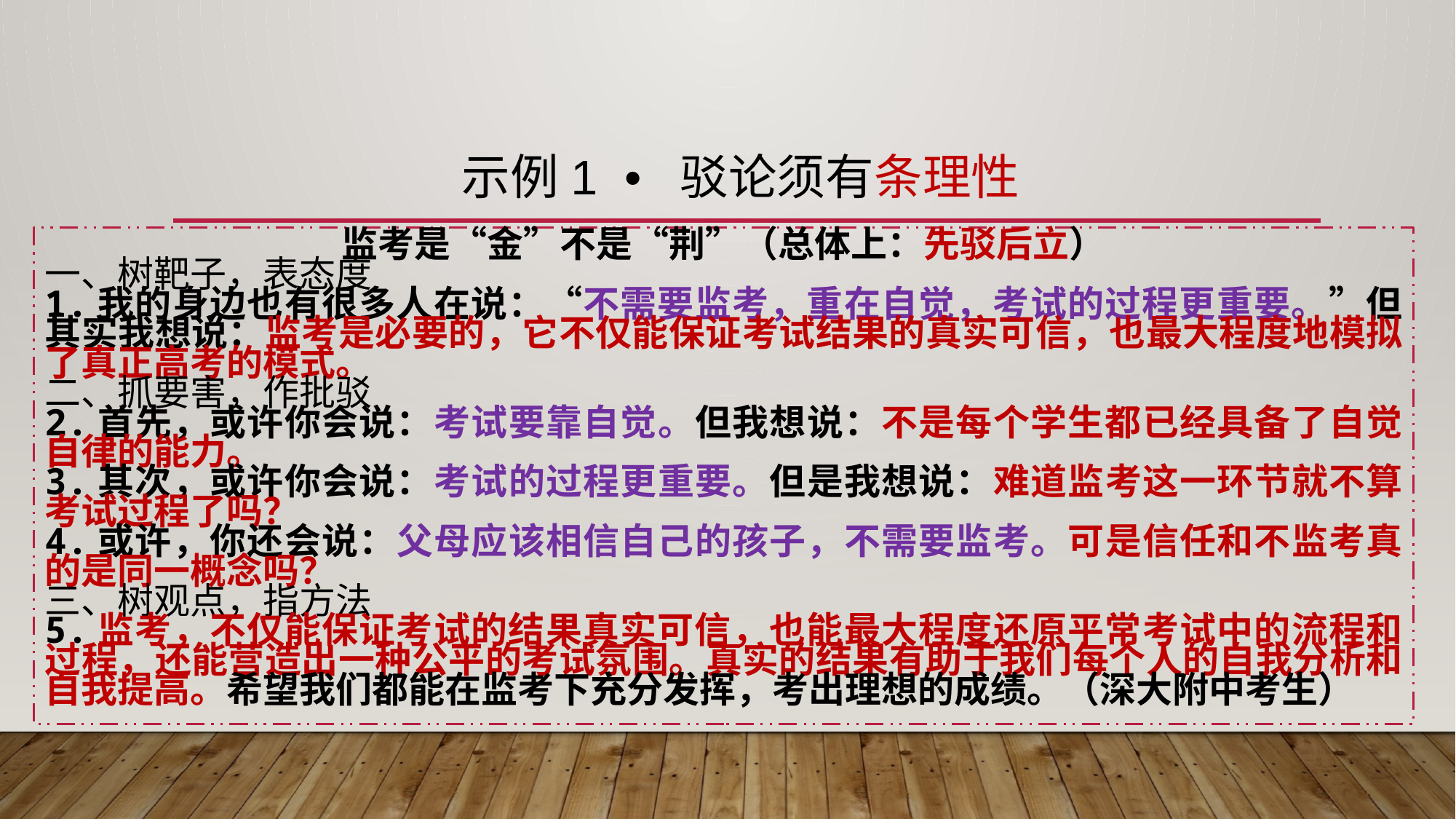

示例1  •  驳论须有条理性
监考是“金”不是“荆”（总体上：先驳后立）
一、树靶子，表态度
1.我的身边也有很多人在说：“不需要监考，重在自觉，考试的过程更重要。”但其实我想说：监考是必要的，它不仅能保证考试结果的真实可信，也最大程度地模拟了真正高考的模式。
二、抓要害，作批驳
2.首先，或许你会说：考试要靠自觉。但我想说：不是每个学生都已经具备了自觉自律的能力。
3.其次，或许你会说：考试的过程更重要。但是我想说：难道监考这一环节就不算考试过程了吗？
4.或许，你还会说：父母应该相信自己的孩子，不需要监考。可是信任和不监考真的是同一概念吗？
三、树观点，指方法
5.监考，不仅能保证考试的结果真实可信，也能最大程度还原平常考试中的流程和过程，还能营造出一种公平的考试氛围。真实的结果有助于我们每个人的自我分析和自我提高。希望我们都能在监考下充分发挥，考出理想的成绩。（深大附中考生）